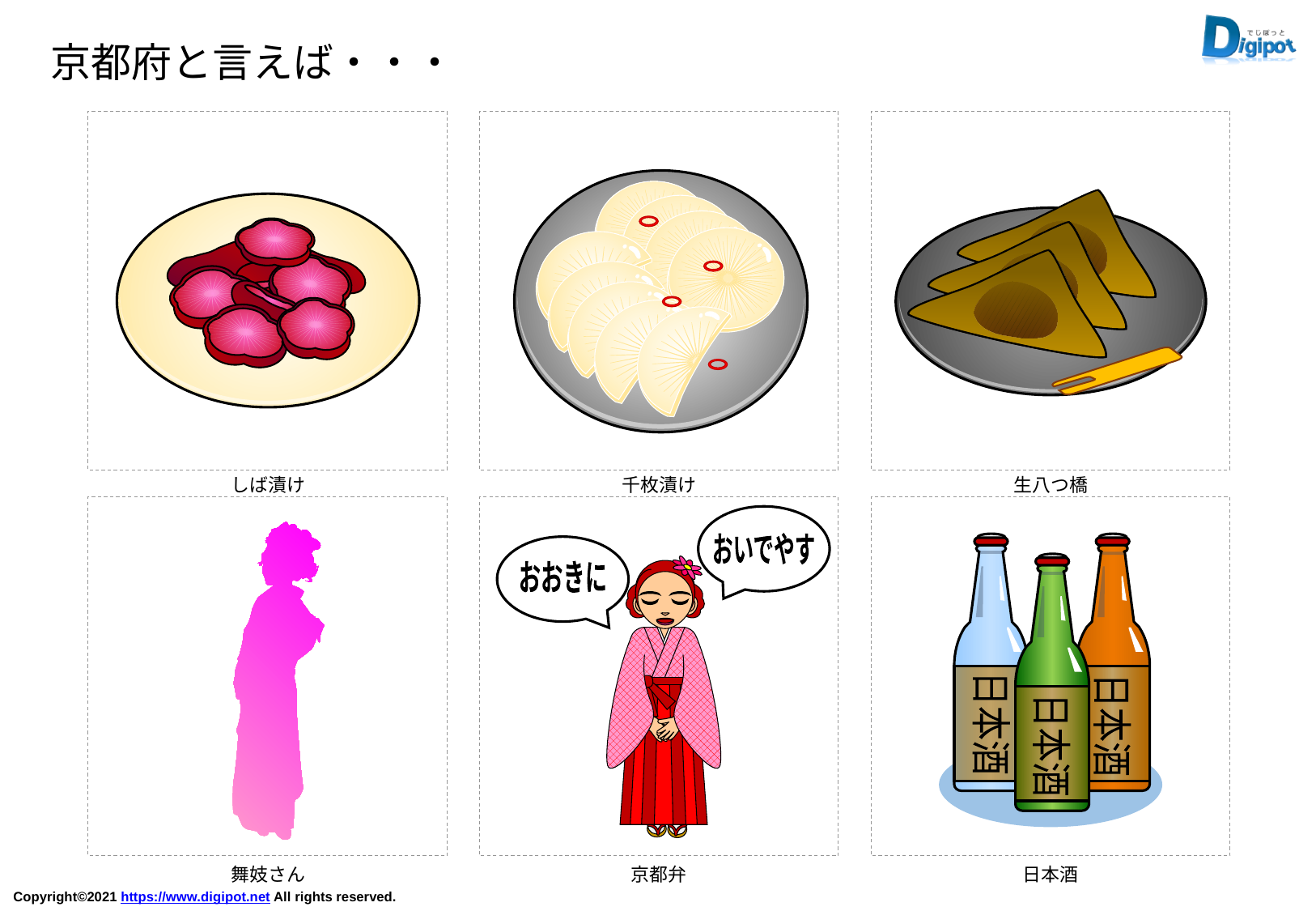

京都府と言えば・・・

しば漬け
千枚漬け
生八つ橋

おいでやす

おおきに

日本酒

日本酒

日本酒

舞妓さん

京都弁
日本酒